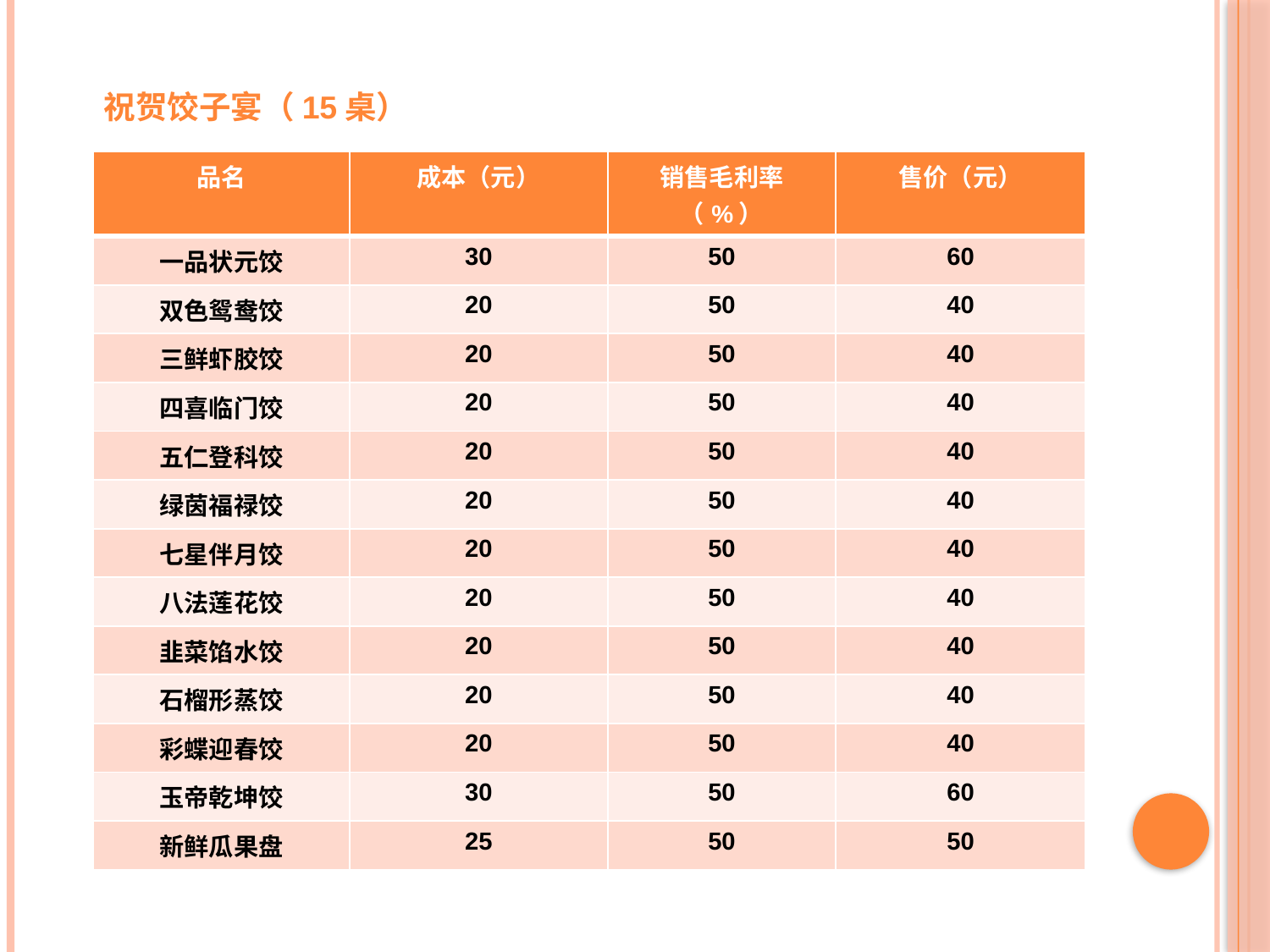

祝贺饺子宴（15桌）
| 品名 | 成本（元） | 销售毛利率（%） | 售价（元） |
| --- | --- | --- | --- |
| 一品状元饺 | 30 | 50 | 60 |
| 双色鸳鸯饺 | 20 | 50 | 40 |
| 三鲜虾胶饺 | 20 | 50 | 40 |
| 四喜临门饺 | 20 | 50 | 40 |
| 五仁登科饺 | 20 | 50 | 40 |
| 绿茵福禄饺 | 20 | 50 | 40 |
| 七星伴月饺 | 20 | 50 | 40 |
| 八法莲花饺 | 20 | 50 | 40 |
| 韭菜馅水饺 | 20 | 50 | 40 |
| 石榴形蒸饺 | 20 | 50 | 40 |
| 彩蝶迎春饺 | 20 | 50 | 40 |
| 玉帝乾坤饺 | 30 | 50 | 60 |
| 新鲜瓜果盘 | 25 | 50 | 50 |